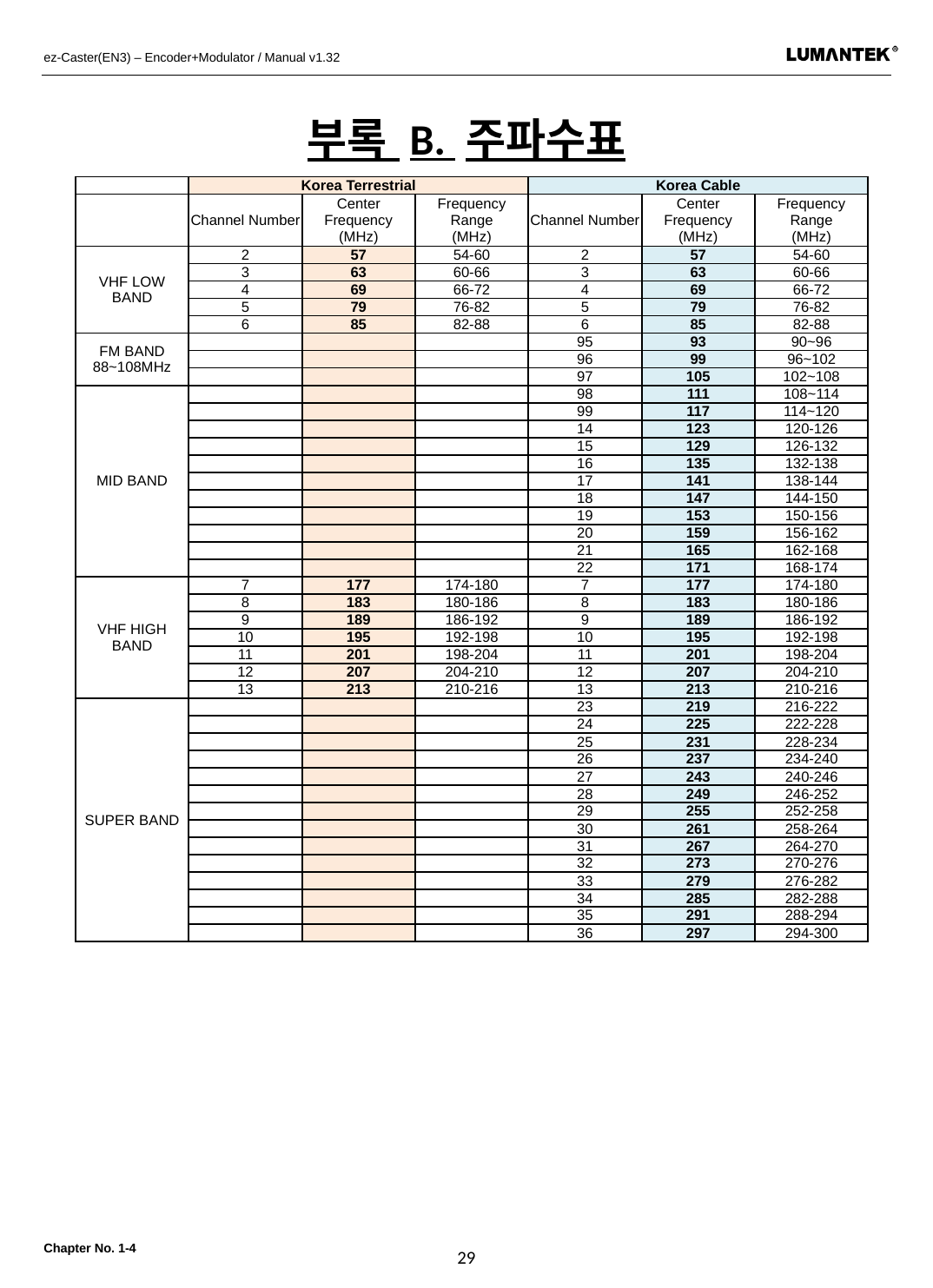

부록 B. 주파수표
|  | Korea Terrestrial |  |  | Korea Cable |  |  |
| --- | --- | --- | --- | --- | --- | --- |
|  | Channel Number | Center Frequency (MHz) | Frequency Range (MHz) | Channel Number | Center Frequency (MHz) | Frequency Range (MHz) |
| VHF LOW BAND | 2 | 57 | 54-60 | 2 | 57 | 54-60 |
|  | 3 | 63 | 60-66 | 3 | 63 | 60-66 |
|  | 4 | 69 | 66-72 | 4 | 69 | 66-72 |
|  | 5 | 79 | 76-82 | 5 | 79 | 76-82 |
|  | 6 | 85 | 82-88 | 6 | 85 | 82-88 |
| FM BAND 88~108MHz |  |  |  | 95 | 93 | 90~96 |
|  |  |  |  | 96 | 99 | 96~102 |
|  |  |  |  | 97 | 105 | 102~108 |
| MID BAND |  |  |  | 98 | 111 | 108~114 |
|  |  |  |  | 99 | 117 | 114~120 |
|  |  |  |  | 14 | 123 | 120-126 |
|  |  |  |  | 15 | 129 | 126-132 |
|  |  |  |  | 16 | 135 | 132-138 |
|  |  |  |  | 17 | 141 | 138-144 |
|  |  |  |  | 18 | 147 | 144-150 |
|  |  |  |  | 19 | 153 | 150-156 |
|  |  |  |  | 20 | 159 | 156-162 |
|  |  |  |  | 21 | 165 | 162-168 |
|  |  |  |  | 22 | 171 | 168-174 |
| VHF HIGH BAND | 7 | 177 | 174-180 | 7 | 177 | 174-180 |
|  | 8 | 183 | 180-186 | 8 | 183 | 180-186 |
|  | 9 | 189 | 186-192 | 9 | 189 | 186-192 |
|  | 10 | 195 | 192-198 | 10 | 195 | 192-198 |
|  | 11 | 201 | 198-204 | 11 | 201 | 198-204 |
|  | 12 | 207 | 204-210 | 12 | 207 | 204-210 |
|  | 13 | 213 | 210-216 | 13 | 213 | 210-216 |
| SUPER BAND |  |  |  | 23 | 219 | 216-222 |
|  |  |  |  | 24 | 225 | 222-228 |
|  |  |  |  | 25 | 231 | 228-234 |
|  |  |  |  | 26 | 237 | 234-240 |
|  |  |  |  | 27 | 243 | 240-246 |
|  |  |  |  | 28 | 249 | 246-252 |
|  |  |  |  | 29 | 255 | 252-258 |
|  |  |  |  | 30 | 261 | 258-264 |
|  |  |  |  | 31 | 267 | 264-270 |
|  |  |  |  | 32 | 273 | 270-276 |
|  |  |  |  | 33 | 279 | 276-282 |
|  |  |  |  | 34 | 285 | 282-288 |
|  |  |  |  | 35 | 291 | 288-294 |
|  |  |  |  | 36 | 297 | 294-300 |
29